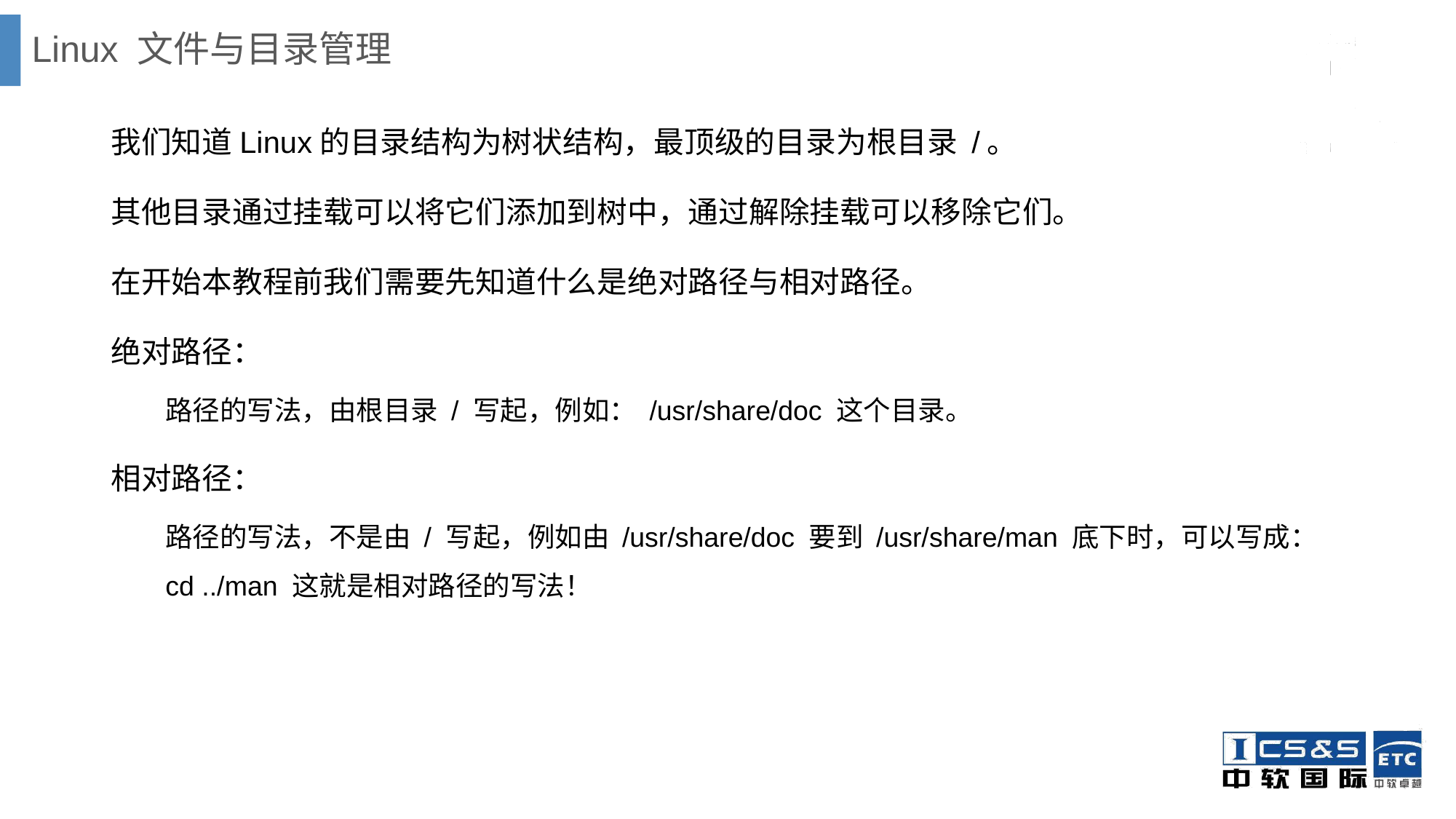

# Linux 文件与目录管理
我们知道Linux的目录结构为树状结构，最顶级的目录为根目录 /。
其他目录通过挂载可以将它们添加到树中，通过解除挂载可以移除它们。
在开始本教程前我们需要先知道什么是绝对路径与相对路径。
绝对路径：
路径的写法，由根目录 / 写起，例如： /usr/share/doc 这个目录。
相对路径：
路径的写法，不是由 / 写起，例如由 /usr/share/doc 要到 /usr/share/man 底下时，可以写成： cd ../man 这就是相对路径的写法！